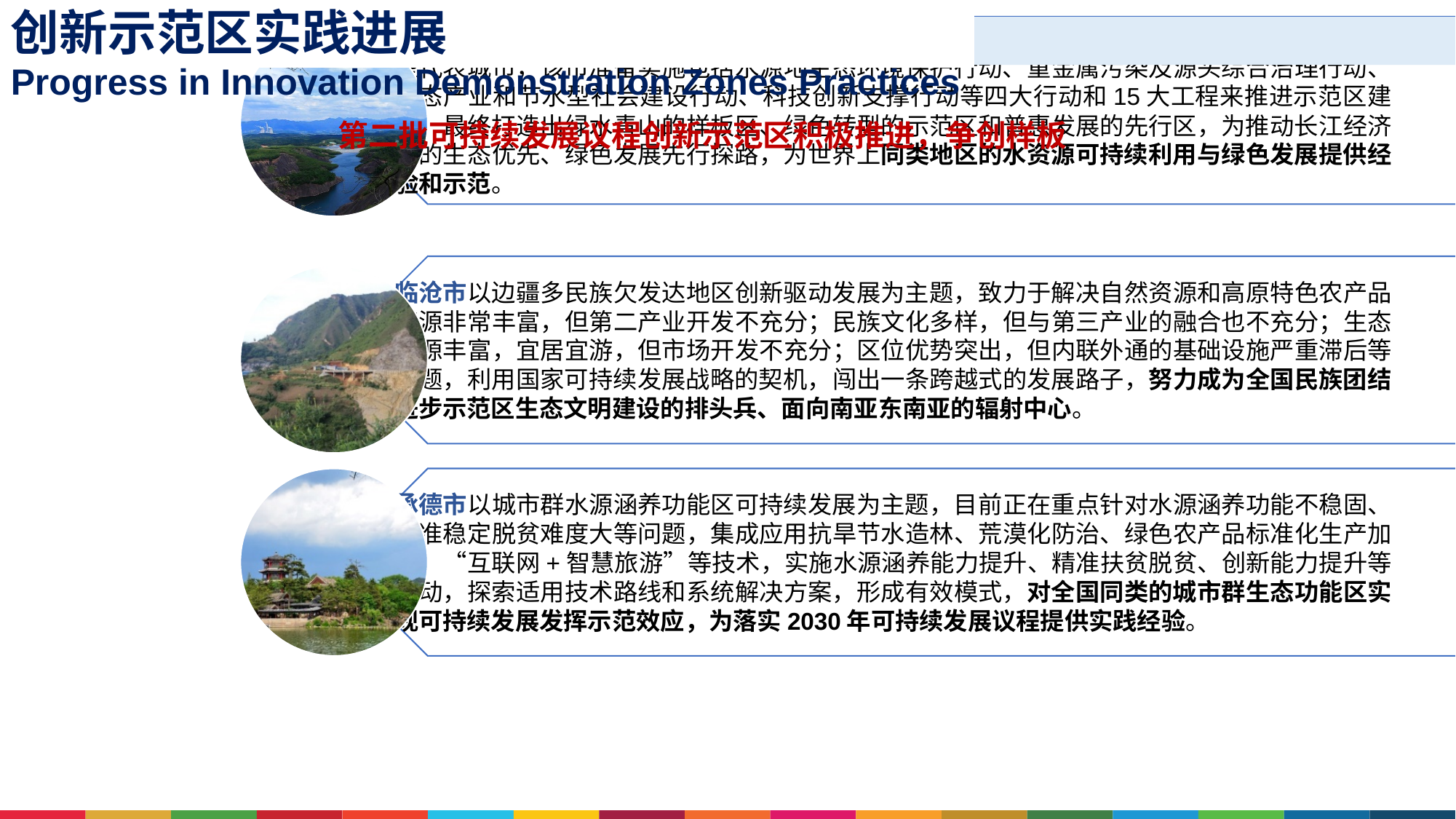

创新示范区实践进展
Progress in Innovation Demonstration Zones Practices

第二批可持续发展议程创新示范区积极推进，争创样板
郴州市以水资源可持续利用与绿色发展为主题，作为水资源可持续利用与重金属污染防治的典型代表城市，该市准备实施包括水源地生态环境保护行动、重金属污染及源头综合治理行动、生态产业和节水型社会建设行动、科技创新支撑行动等四大行动和15大工程来推进示范区建设，最终打造出绿水青山的样板区、绿色转型的示范区和普惠发展的先行区，为推动长江经济带的生态优先、绿色发展先行探路，为世界上同类地区的水资源可持续利用与绿色发展提供经验和示范。
临沧市以边疆多民族欠发达地区创新驱动发展为主题，致力于解决自然资源和高原特色农产品资源非常丰富，但第二产业开发不充分；民族文化多样，但与第三产业的融合也不充分；生态资源丰富，宜居宜游，但市场开发不充分；区位优势突出，但内联外通的基础设施严重滞后等问题，利用国家可持续发展战略的契机，闯出一条跨越式的发展路子，努力成为全国民族团结进步示范区生态文明建设的排头兵、面向南亚东南亚的辐射中心。
承德市以城市群水源涵养功能区可持续发展为主题，目前正在重点针对水源涵养功能不稳固、精准稳定脱贫难度大等问题，集成应用抗旱节水造林、荒漠化防治、绿色农产品标准化生产加工、“互联网+智慧旅游”等技术，实施水源涵养能力提升、精准扶贫脱贫、创新能力提升等行动，探索适用技术路线和系统解决方案，形成有效模式，对全国同类的城市群生态功能区实现可持续发展发挥示范效应，为落实2030年可持续发展议程提供实践经验。
24